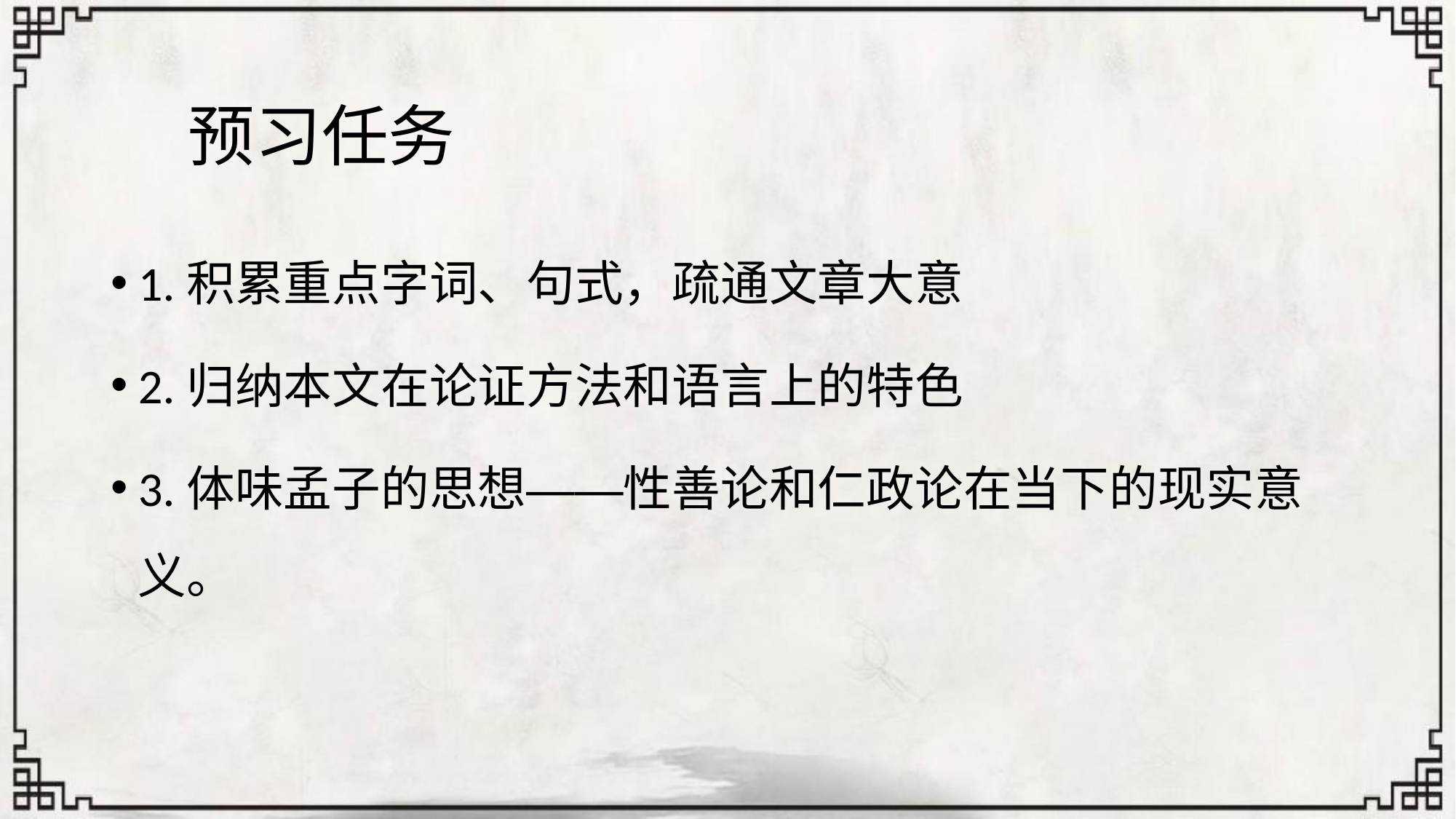

# 预习任务
1.积累重点字词、句式，疏通文章大意
2.归纳本文在论证方法和语言上的特色
3.体味孟子的思想——性善论和仁政论在当下的现实意义。